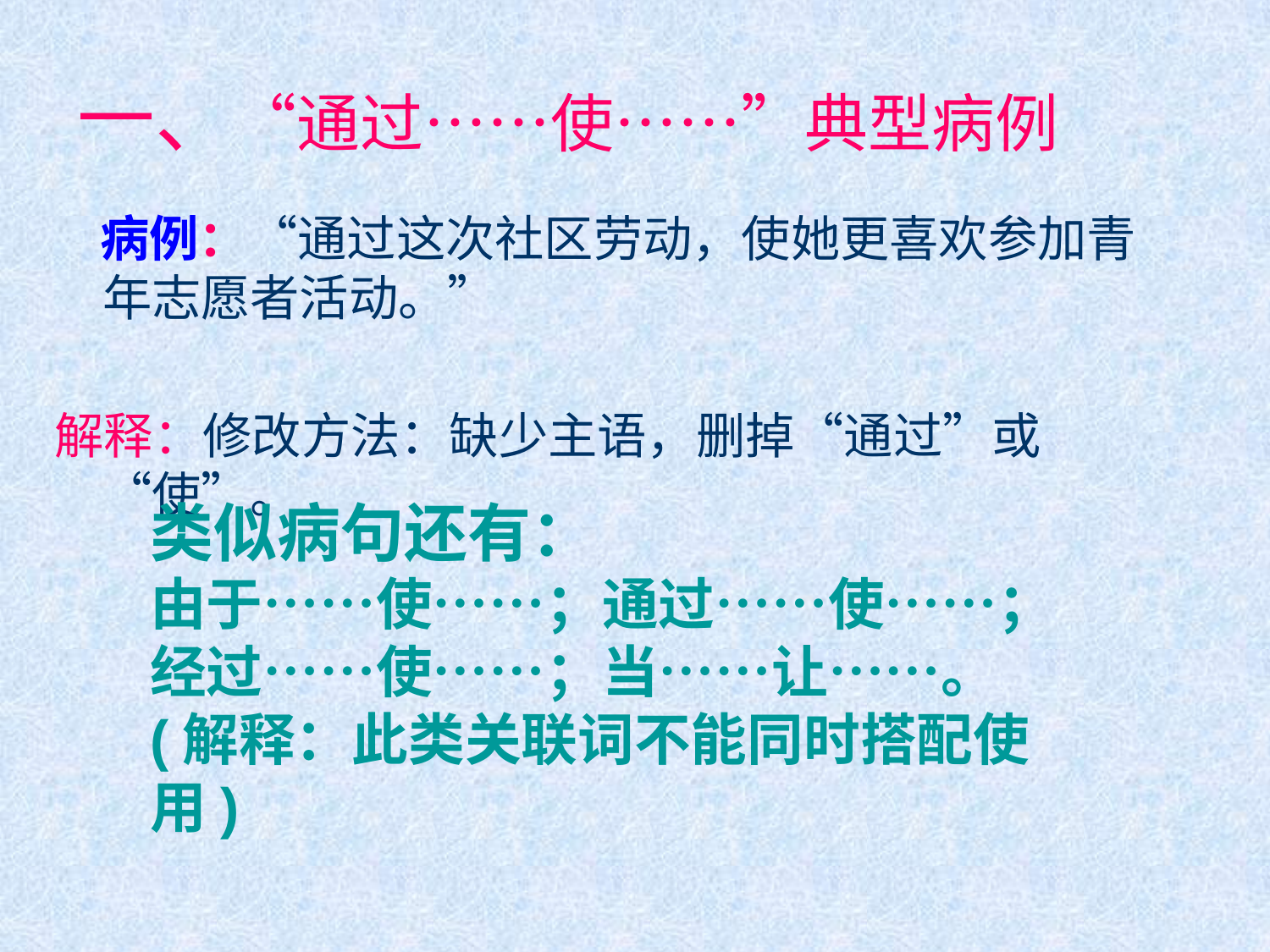

# 一、“通过……使……”典型病例
   病例：“通过这次社区劳动，使她更喜欢参加青年志愿者活动。”

解释：修改方法：缺少主语，删掉“通过”或“使”。

类似病句还有：
由于……使……；通过……使……； 经过……使……；当……让……。
(解释：此类关联词不能同时搭配使用)